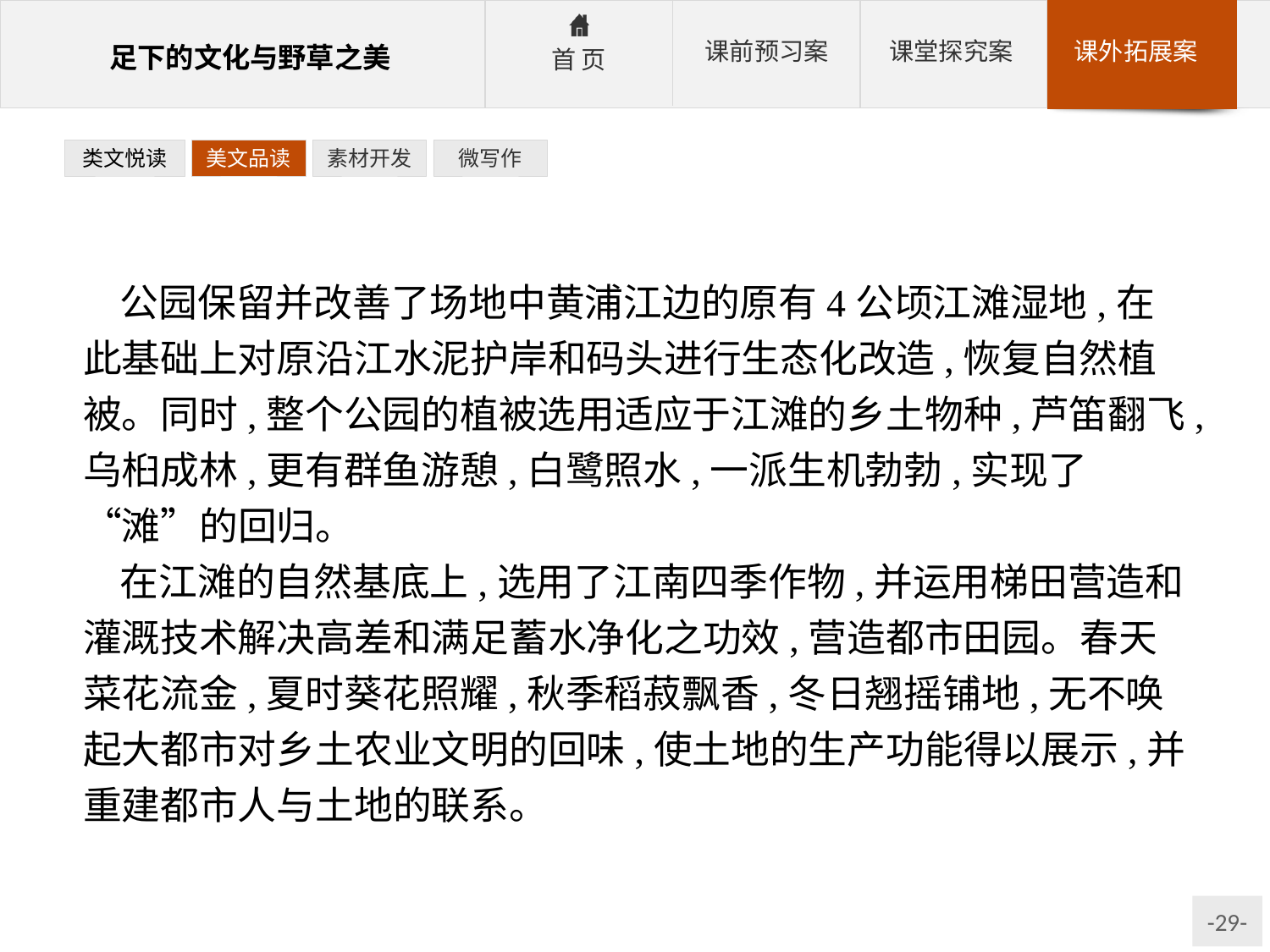

类文悦读
美文品读
素材开发
微写作
公园保留并改善了场地中黄浦江边的原有4公顷江滩湿地,在此基础上对原沿江水泥护岸和码头进行生态化改造,恢复自然植被。同时,整个公园的植被选用适应于江滩的乡土物种,芦笛翻飞,乌桕成林,更有群鱼游憩,白鹭照水,一派生机勃勃,实现了“滩”的回归。
在江滩的自然基底上,选用了江南四季作物,并运用梯田营造和灌溉技术解决高差和满足蓄水净化之功效,营造都市田园。春天菜花流金,夏时葵花照耀,秋季稻菽飘香,冬日翘摇铺地,无不唤起大都市对乡土农业文明的回味,使土地的生产功能得以展示,并重建都市人与土地的联系。